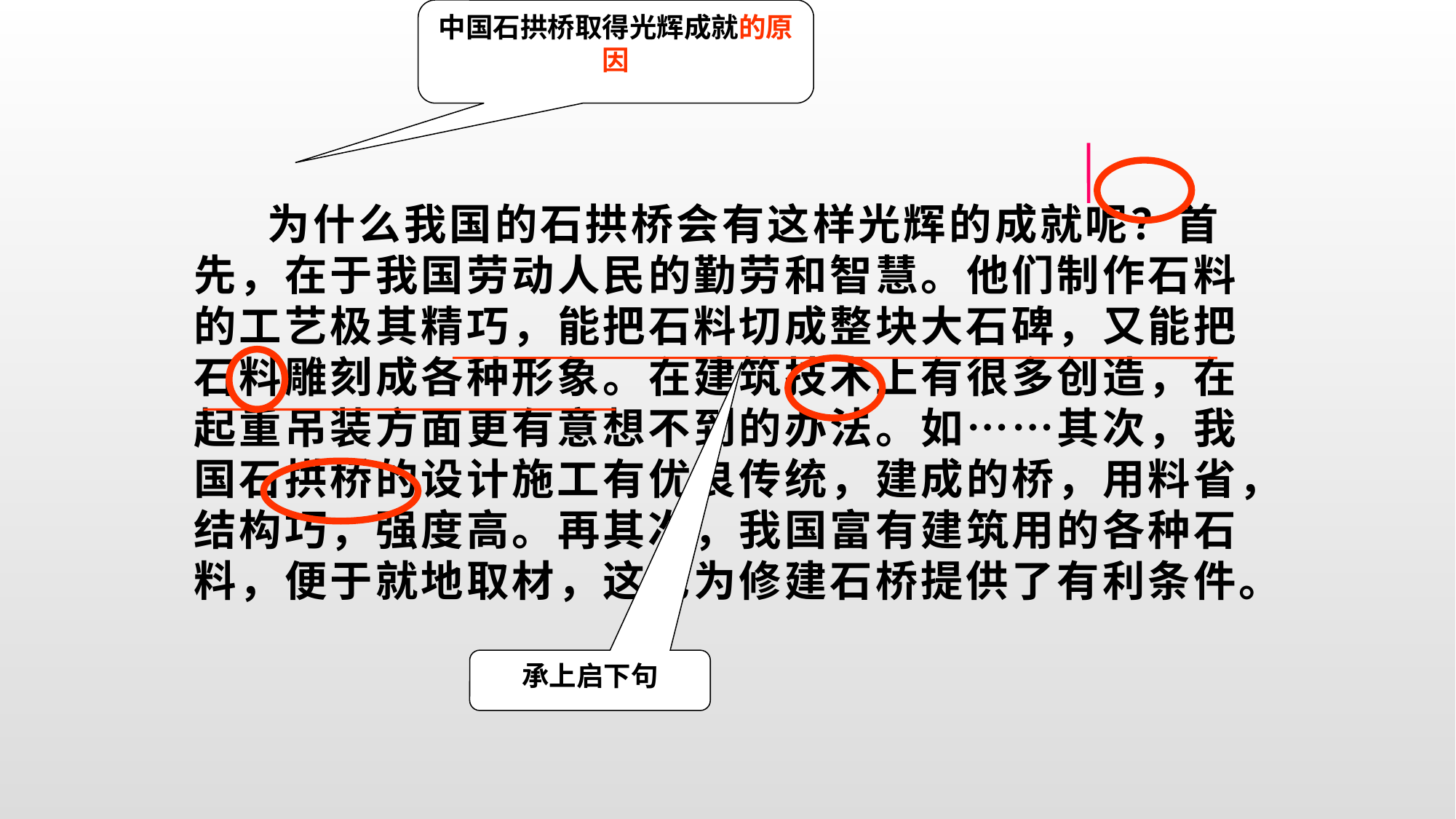

中国石拱桥取得光辉成就的原因

# 为什么我国的石拱桥会有这样光辉的成就呢？首先，在于我国劳动人民的勤劳和智慧。他们制作石料的工艺极其精巧，能把石料切成整块大石碑，又能把石料雕刻成各种形象。在建筑技术上有很多创造，在起重吊装方面更有意想不到的办法。如……其次，我国石拱桥的设计施工有优良传统，建成的桥，用料省，结构巧，强度高。再其次，我国富有建筑用的各种石料，便于就地取材，这也为修建石桥提供了有利条件。

承上启下句